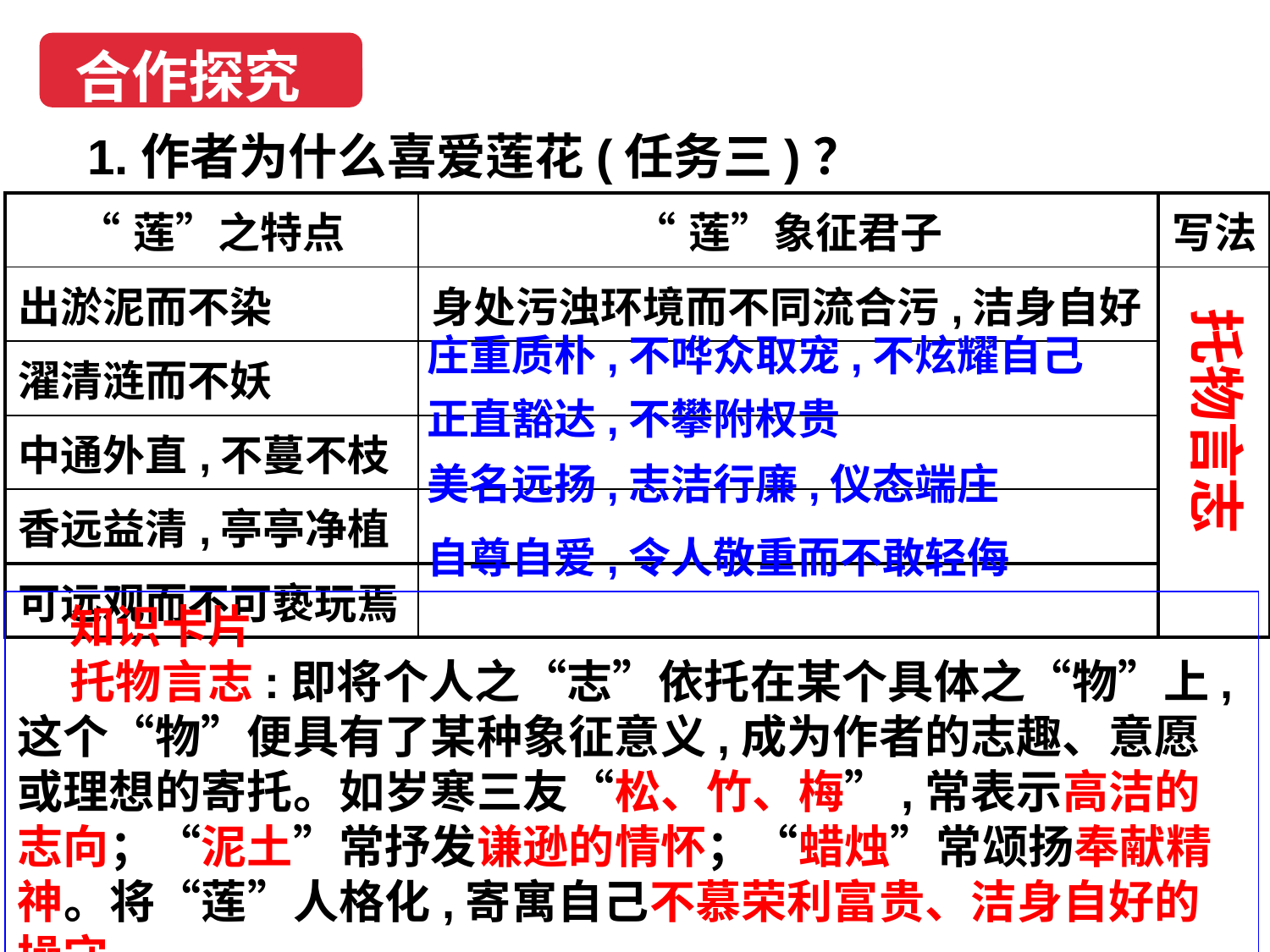

合作探究
1.作者为什么喜爱莲花(任务三)？
| “莲”之特点 | “莲”象征君子 | 写法 |
| --- | --- | --- |
| 出淤泥而不染 | 身处污浊环境而不同流合污,洁身自好 |  |
| 濯清涟而不妖 |  |  |
| 中通外直,不蔓不枝 |  |  |
| 香远益清,亭亭净植 |  |  |
| 可远观而不可亵玩焉 |  |  |
托物言志
庄重质朴,不哗众取宠,不炫耀自己
正直豁达,不攀附权贵
美名远扬,志洁行廉,仪态端庄
自尊自爱,令人敬重而不敢轻侮
    知识卡片
    托物言志:即将个人之“志”依托在某个具体之“物”上,这个“物”便具有了某种象征意义,成为作者的志趣、意愿或理想的寄托。如岁寒三友“松、竹、梅”,常表示高洁的志向；“泥土”常抒发谦逊的情怀；“蜡烛”常颂扬奉献精神。将“莲”人格化,寄寓自己不慕荣利富贵、洁身自好的操守。